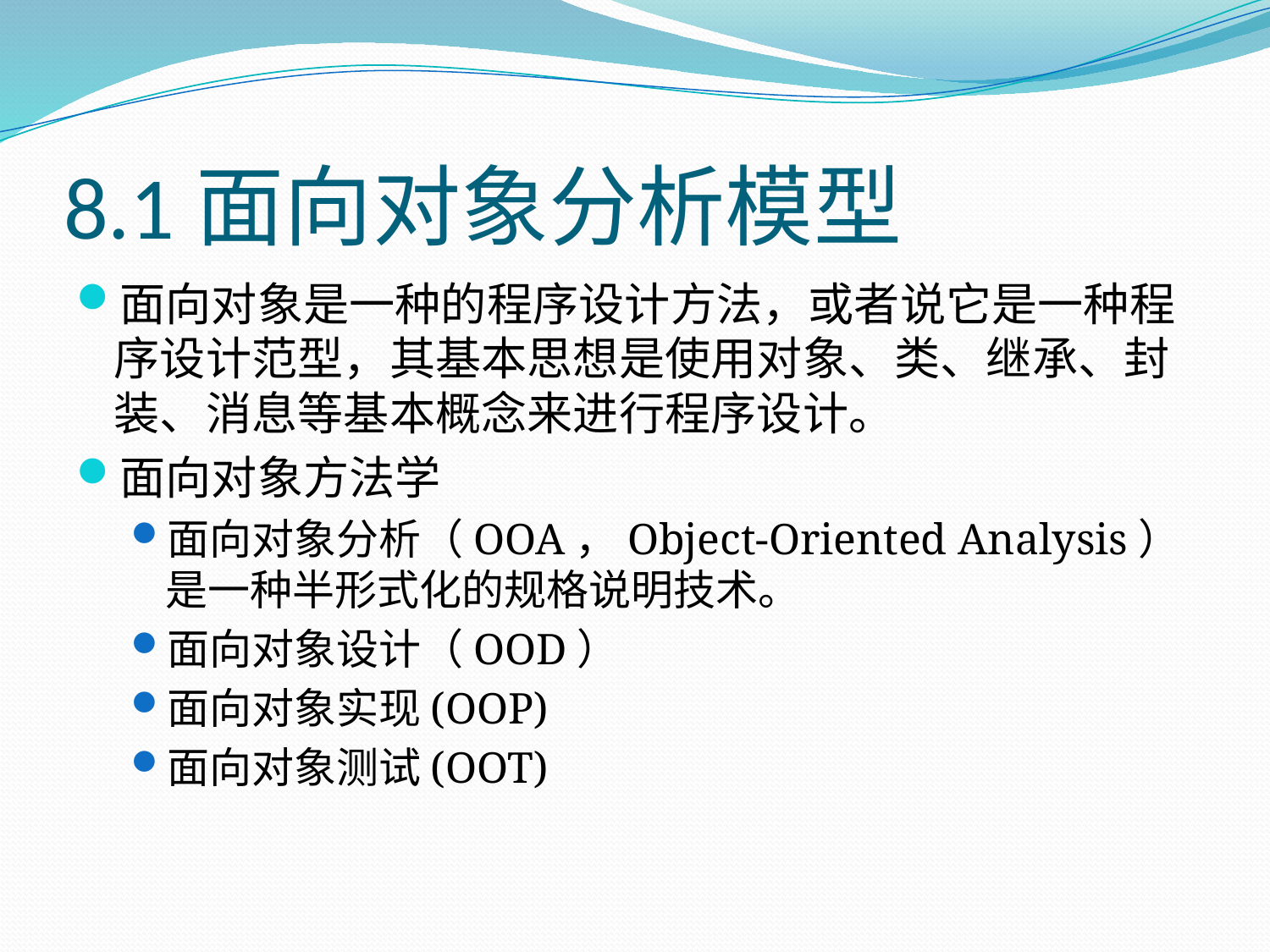

# 8.1面向对象分析模型
面向对象是一种的程序设计方法，或者说它是一种程序设计范型，其基本思想是使用对象、类、继承、封装、消息等基本概念来进行程序设计。
面向对象方法学
面向对象分析（OOA，Object-Oriented Analysis）是一种半形式化的规格说明技术。
面向对象设计（OOD）
面向对象实现(OOP)
面向对象测试(OOT)